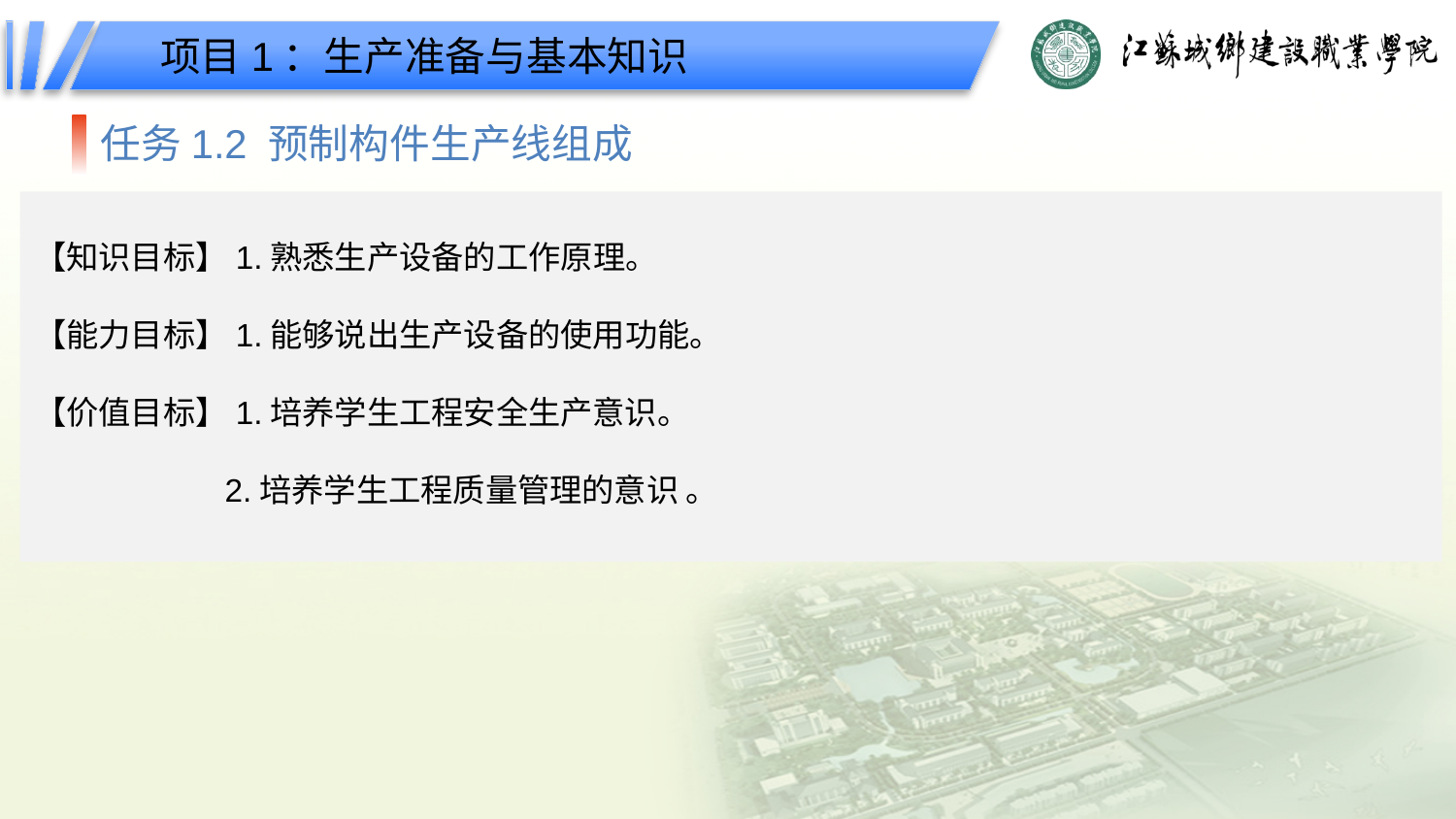

项目1：生产准备与基本知识
任务1.2 预制构件生产线组成

【知识目标】1.熟悉生产设备的工作原理。
【能力目标】1.能够说出生产设备的使用功能。
【价值目标】1.培养学生工程安全生产意识。
     2.培养学生工程质量管理的意识 。